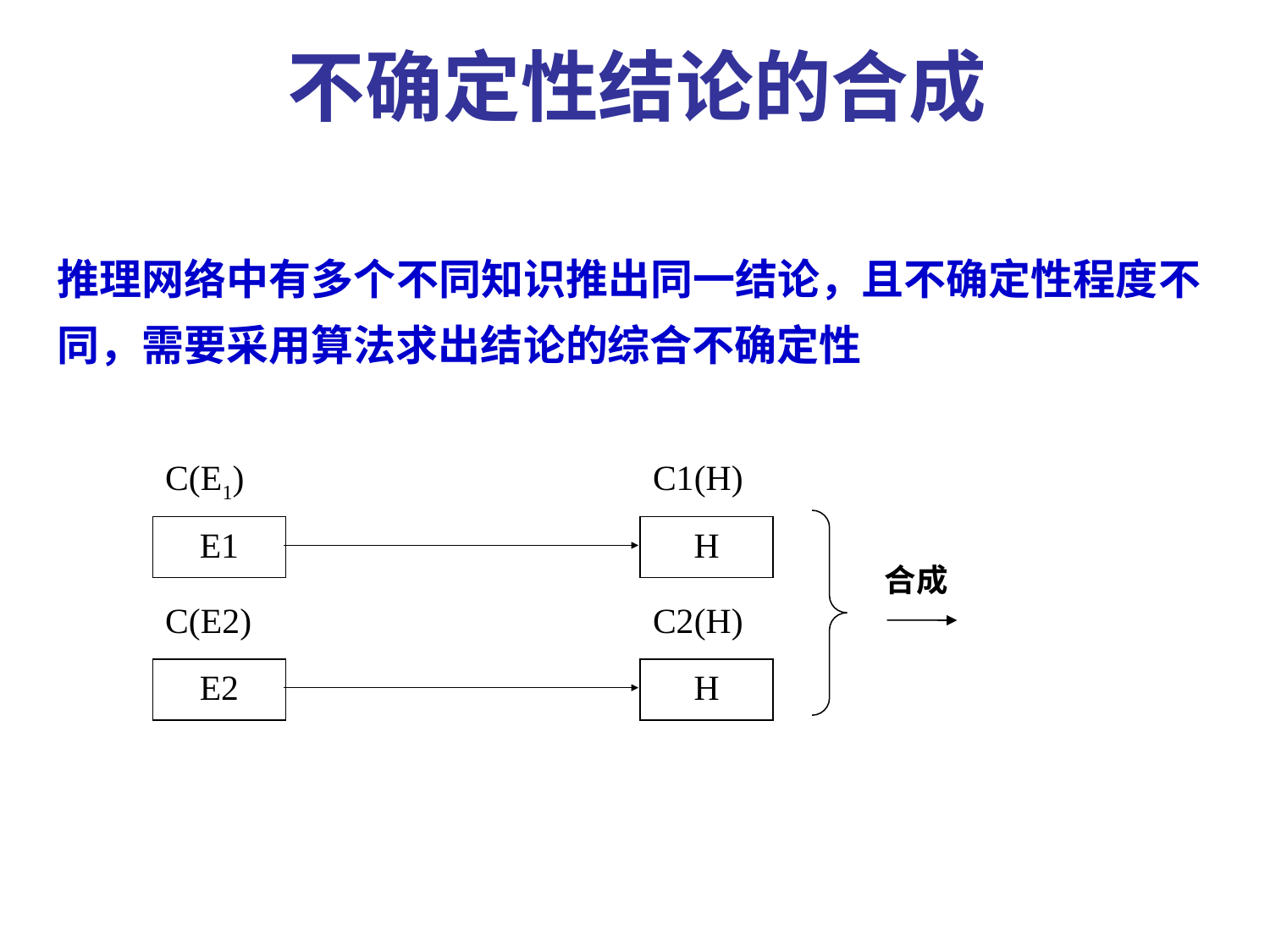

不确定性结论的合成
推理网络中有多个不同知识推出同一结论，且不确定性程度不同，需要采用算法求出结论的综合不确定性
C(E1)
C1(H)
E1
H

C(E2)
C2(H)
E2
H

合成